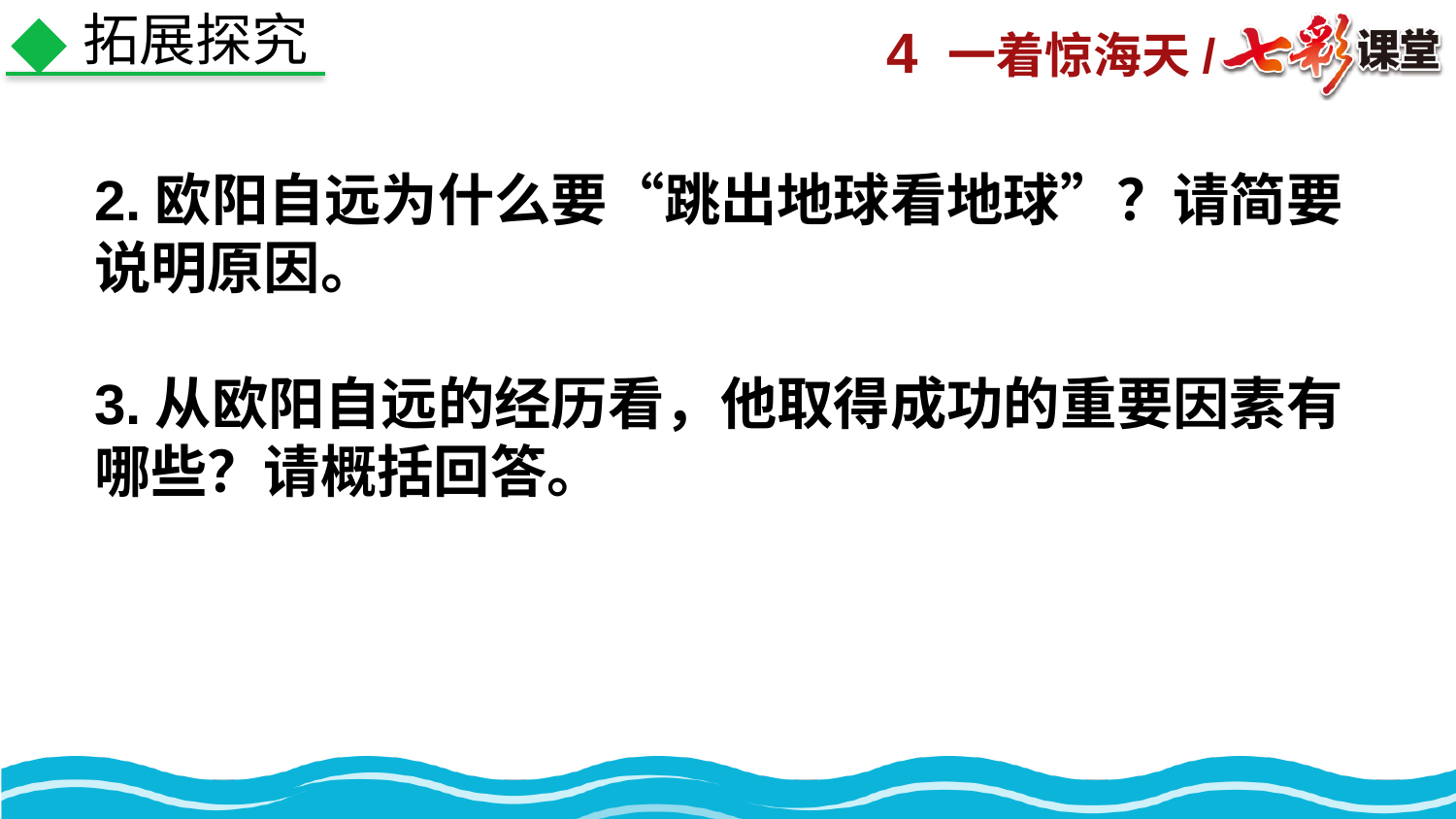

拓展探究

2.欧阳自远为什么要“跳出地球看地球”？请简要说明原因。

3.从欧阳自远的经历看，他取得成功的重要因素有哪些？请概括回答。